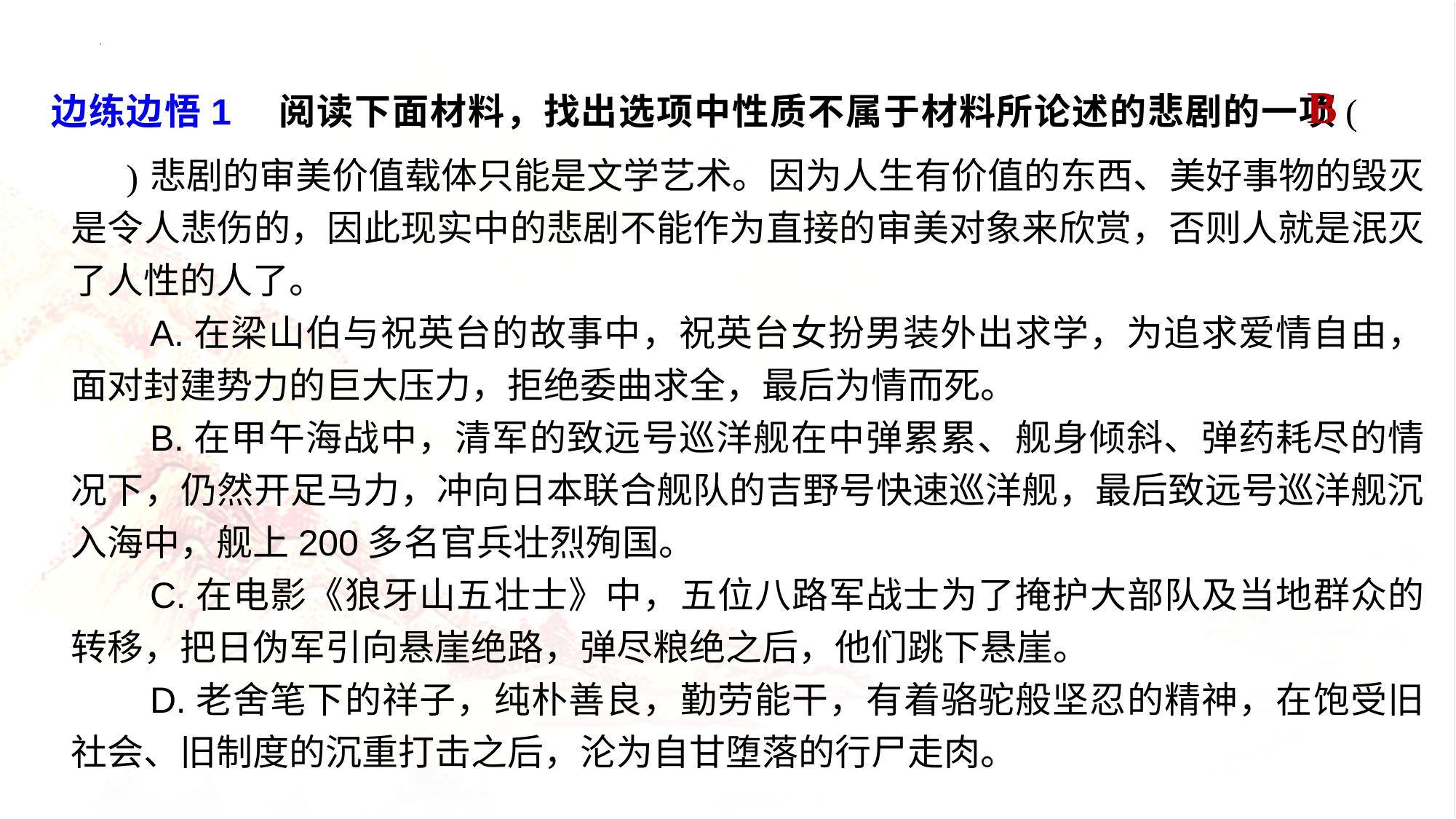

边练边悟1　阅读下面材料，找出选项中性质不属于材料所论述的悲剧的一项(　　)
B
悲剧的审美价值载体只能是文学艺术。因为人生有价值的东西、美好事物的毁灭是令人悲伤的，因此现实中的悲剧不能作为直接的审美对象来欣赏，否则人就是泯灭了人性的人了。
A.在梁山伯与祝英台的故事中，祝英台女扮男装外出求学，为追求爱情自由，面对封建势力的巨大压力，拒绝委曲求全，最后为情而死。
B.在甲午海战中，清军的致远号巡洋舰在中弹累累、舰身倾斜、弹药耗尽的情况下，仍然开足马力，冲向日本联合舰队的吉野号快速巡洋舰，最后致远号巡洋舰沉入海中，舰上200多名官兵壮烈殉国。
C.在电影《狼牙山五壮士》中，五位八路军战士为了掩护大部队及当地群众的转移，把日伪军引向悬崖绝路，弹尽粮绝之后，他们跳下悬崖。
D.老舍笔下的祥子，纯朴善良，勤劳能干，有着骆驼般坚忍的精神，在饱受旧社会、旧制度的沉重打击之后，沦为自甘堕落的行尸走肉。